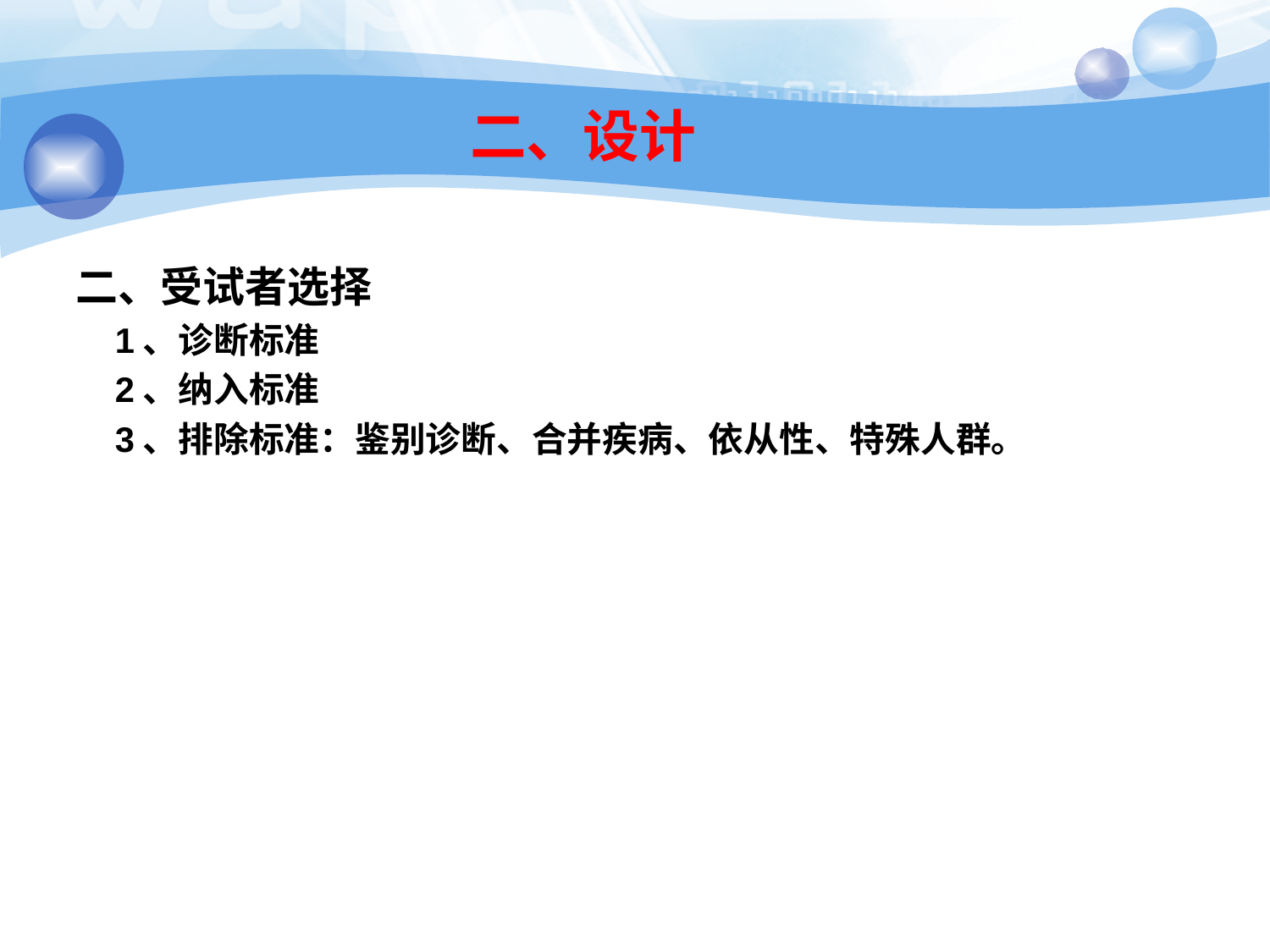

# 二、设计
二、受试者选择
    1、诊断标准
    2、纳入标准
    3、排除标准：鉴别诊断、合并疾病、依从性、特殊人群。